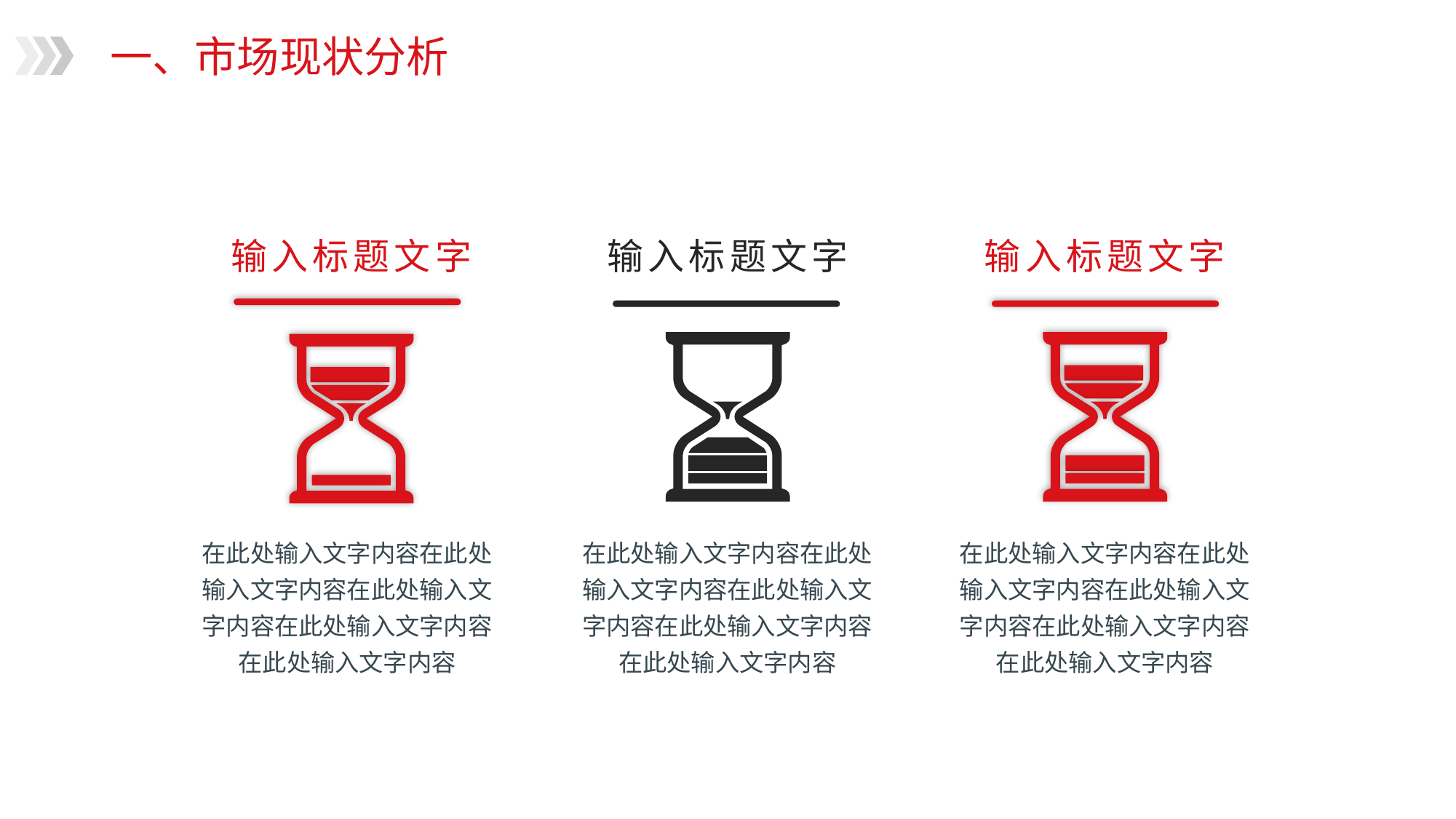

一、市场现状分析

输入标题文字

在此处输入文字内容在此处输入文字内容在此处输入文字内容在此处输入文字内容在此处输入文字内容
输入标题文字

在此处输入文字内容在此处输入文字内容在此处输入文字内容在此处输入文字内容在此处输入文字内容
输入标题文字

在此处输入文字内容在此处输入文字内容在此处输入文字内容在此处输入文字内容在此处输入文字内容